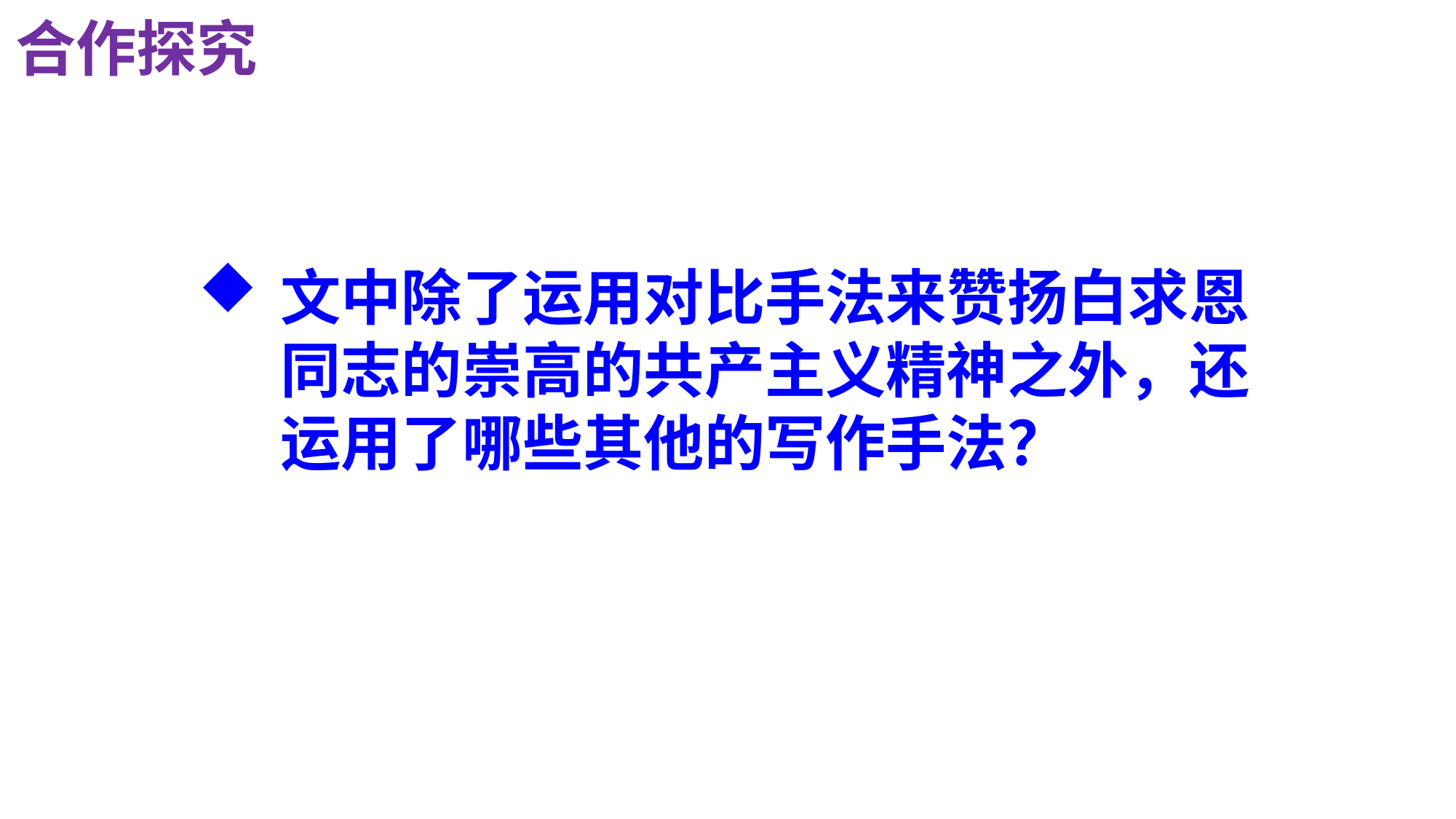

合作探究
# 文中除了运用对比手法来赞扬白求恩同志的崇高的共产主义精神之外，还运用了哪些其他的写作手法？